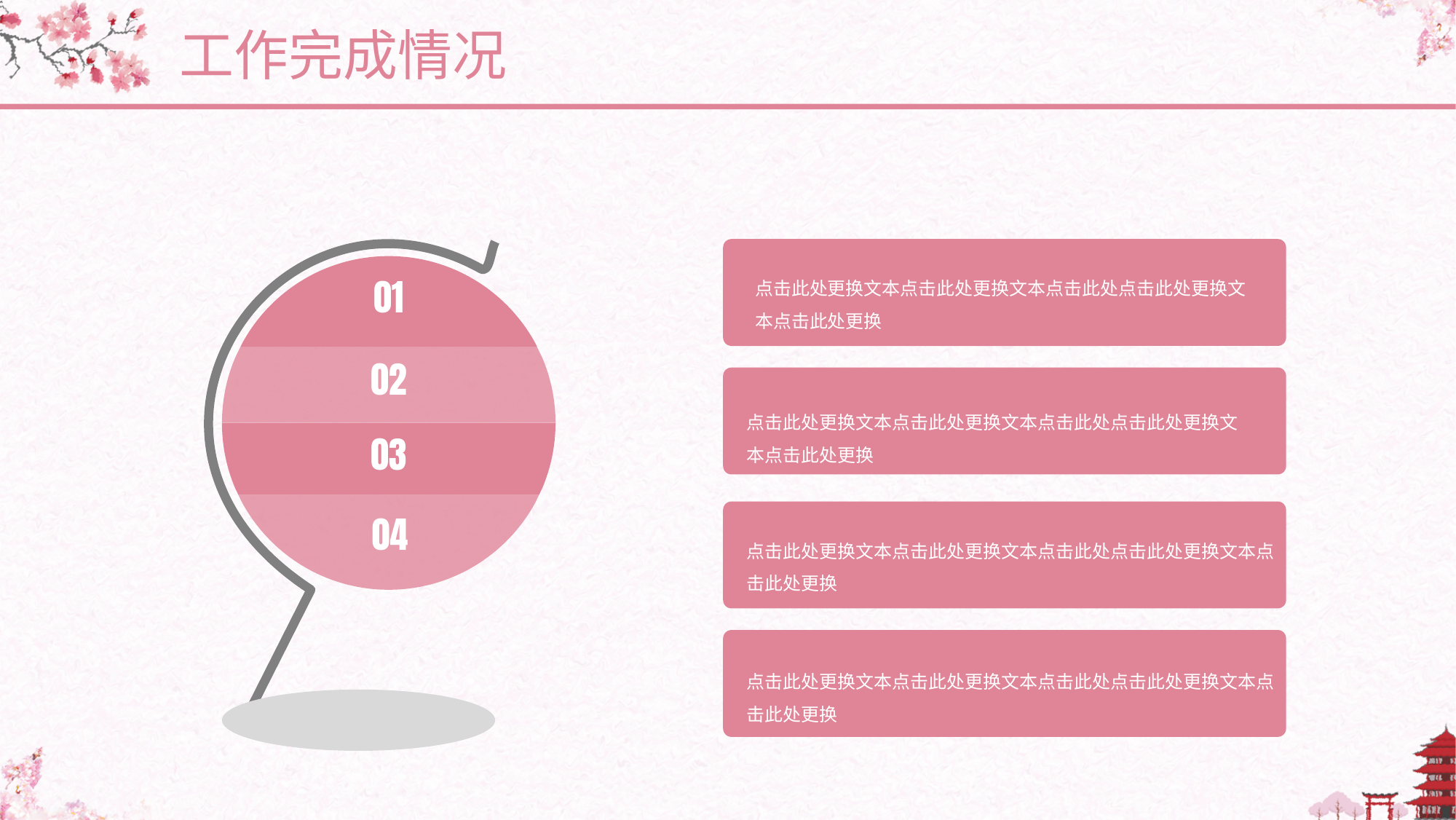

工作完成情况

点击此处更换文本点击此处更换文本点击此处点击此处更换文本点击此处更换
01

02

点击此处更换文本点击此处更换文本点击此处点击此处更换文本点击此处更换

03

04
点击此处更换文本点击此处更换文本点击此处点击此处更换文本点击此处更换

点击此处更换文本点击此处更换文本点击此处点击此处更换文本点击此处更换